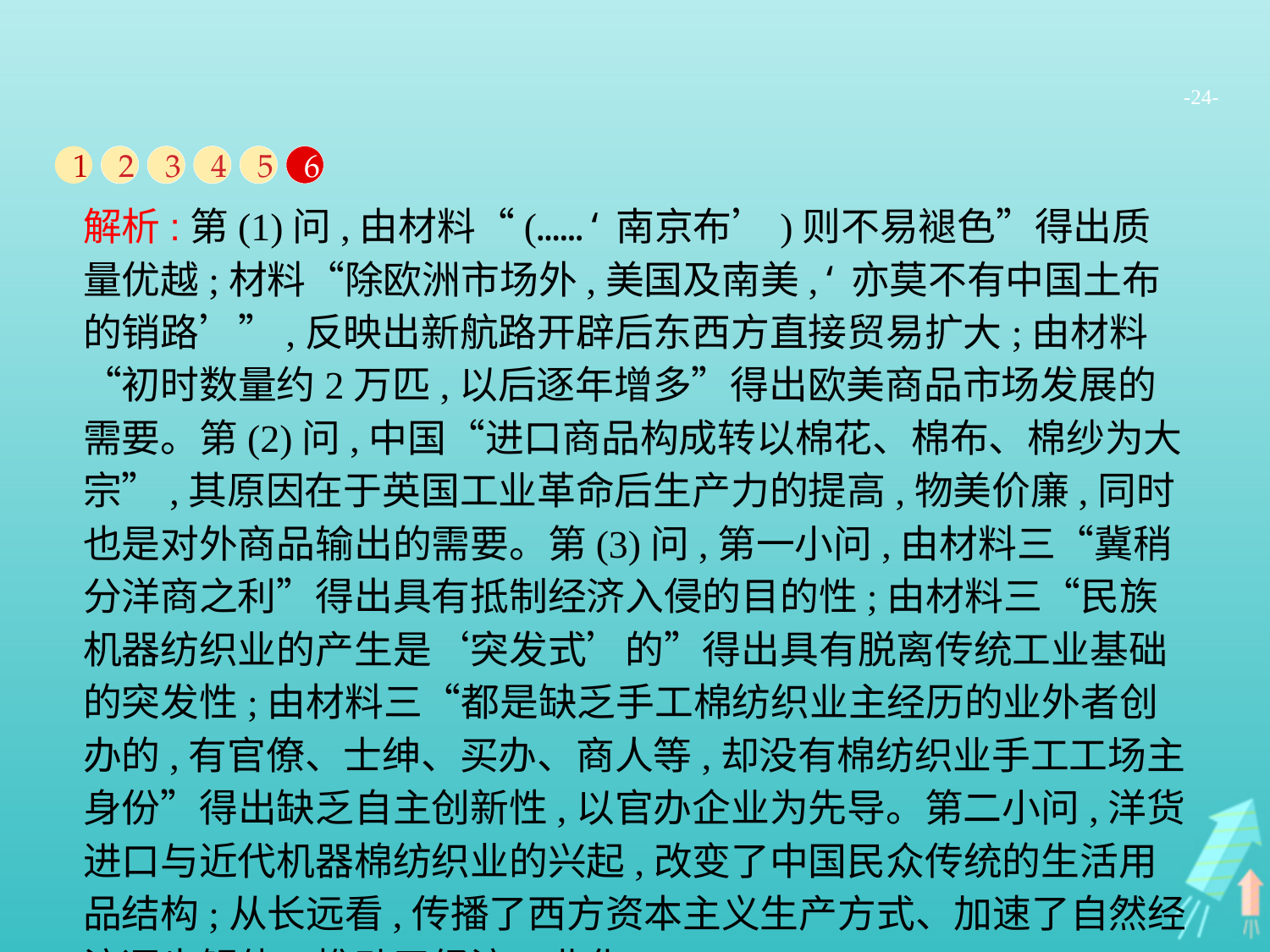

-24-
1
2
3
4
5
6
解析:第(1)问,由材料“(……‘南京布’)则不易褪色”得出质量优越;材料“除欧洲市场外,美国及南美,‘亦莫不有中国土布的销路’”,反映出新航路开辟后东西方直接贸易扩大;由材料“初时数量约2万匹,以后逐年增多”得出欧美商品市场发展的需要。第(2)问,中国“进口商品构成转以棉花、棉布、棉纱为大宗”,其原因在于英国工业革命后生产力的提高,物美价廉,同时也是对外商品输出的需要。第(3)问,第一小问,由材料三“冀稍分洋商之利”得出具有抵制经济入侵的目的性;由材料三“民族机器纺织业的产生是‘突发式’的”得出具有脱离传统工业基础的突发性;由材料三“都是缺乏手工棉纺织业主经历的业外者创办的,有官僚、士绅、买办、商人等,却没有棉纺织业手工工场主身份”得出缺乏自主创新性,以官办企业为先导。第二小问,洋货进口与近代机器棉纺织业的兴起,改变了中国民众传统的生活用品结构;从长远看,传播了西方资本主义生产方式、加速了自然经济逐步解体、推动了经济工业化。